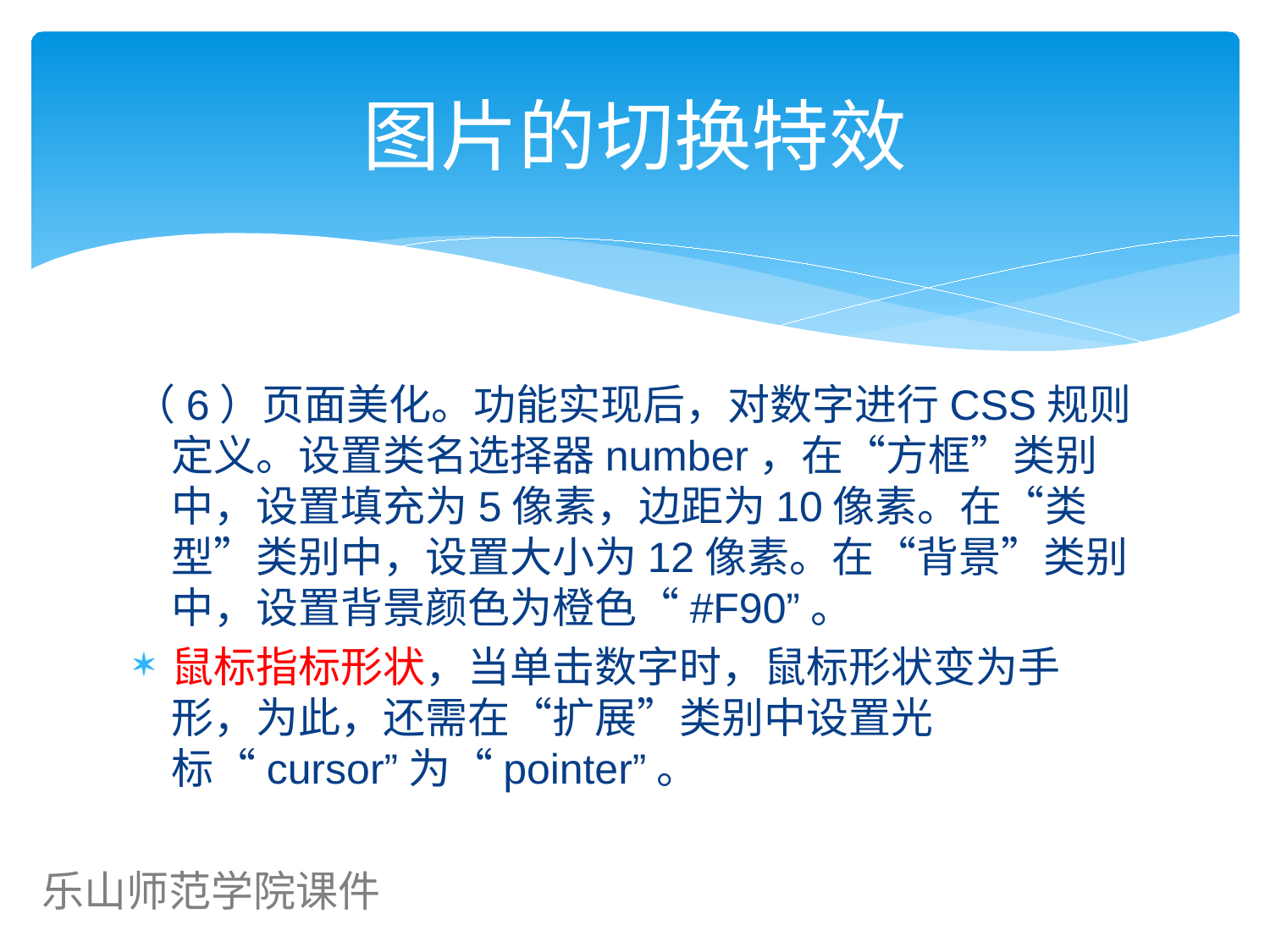

# 图片的切换特效
（6）页面美化。功能实现后，对数字进行CSS规则定义。设置类名选择器number，在“方框”类别中，设置填充为5像素，边距为10像素。在“类型”类别中，设置大小为12像素。在“背景”类别中，设置背景颜色为橙色“#F90”。
鼠标指标形状，当单击数字时，鼠标形状变为手形，为此，还需在“扩展”类别中设置光标“cursor”为“pointer”。